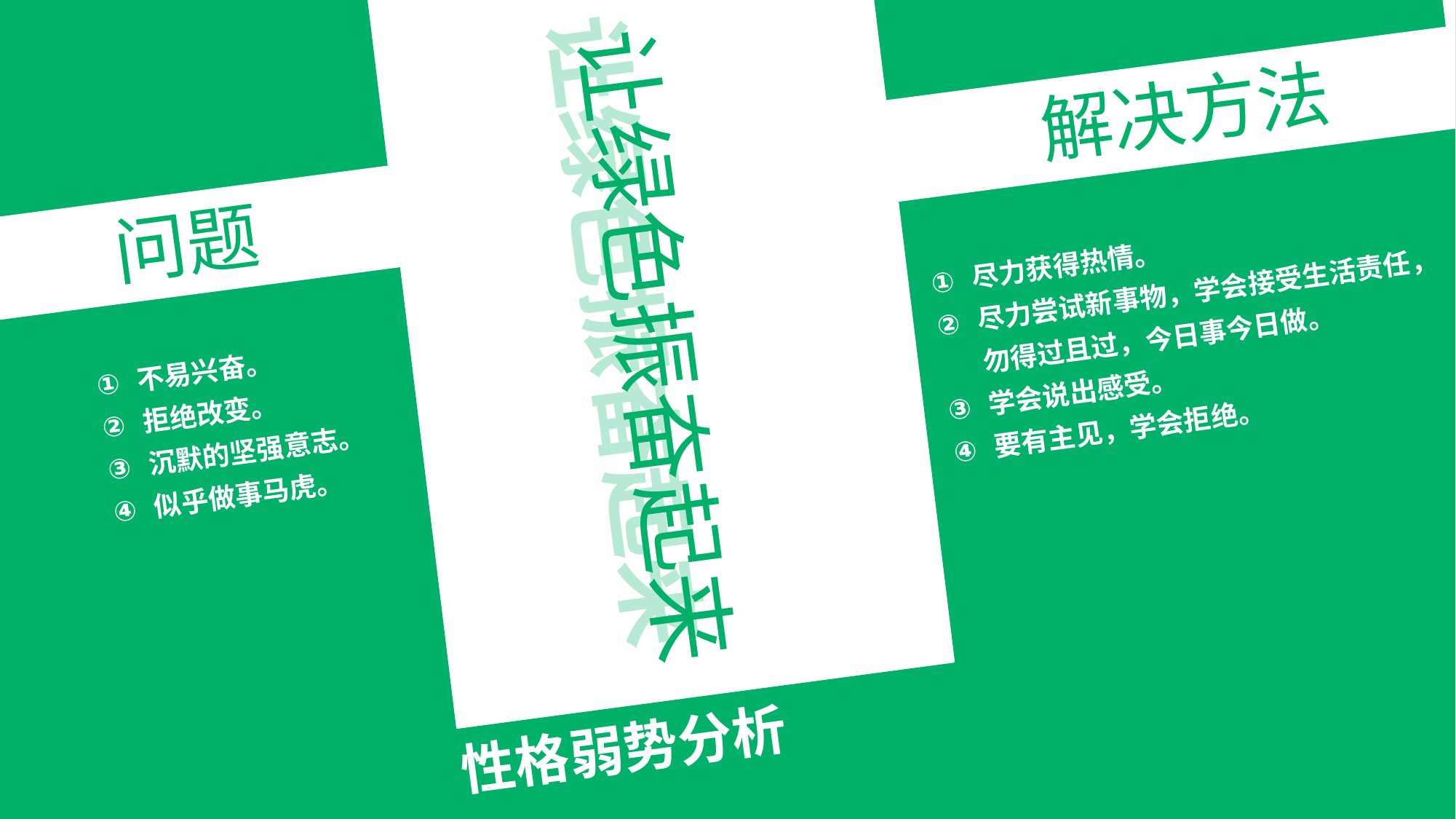

让绿色振奋起来
让黄色缓和起来
让绿色振奋起来
解决方法
解决方法

问题
问题
尽力获得热情。
尽力尝试新事物，学会接受生活责任，勿得过且过，今日事今日做。
学会说出感受。
要有主见，学会拒绝。

不易兴奋。
拒绝改变。
沉默的坚强意志。
似乎做事马虎。

性格弱势分析